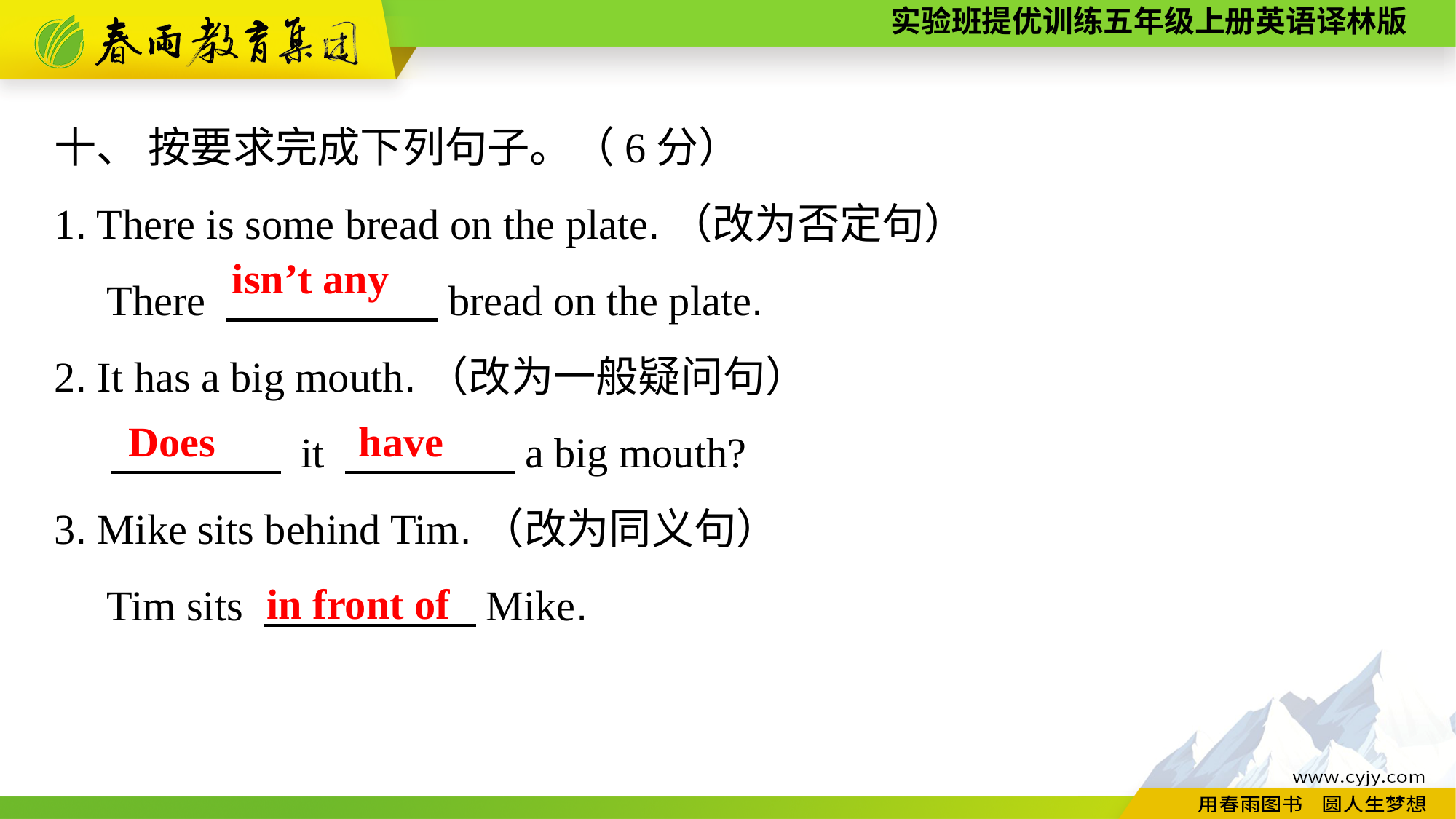

十、 按要求完成下列句子。（6分）
1. There is some bread on the plate.（改为否定句）
     There 　　　　　bread on the plate.
2. It has a big mouth.（改为一般疑问句）
     　　　　 it 　　　　a big mouth?
3. Mike sits behind Tim.（改为同义句）
     Tim sits 　　　　　Mike.
isn’t any
Does
have
in front of